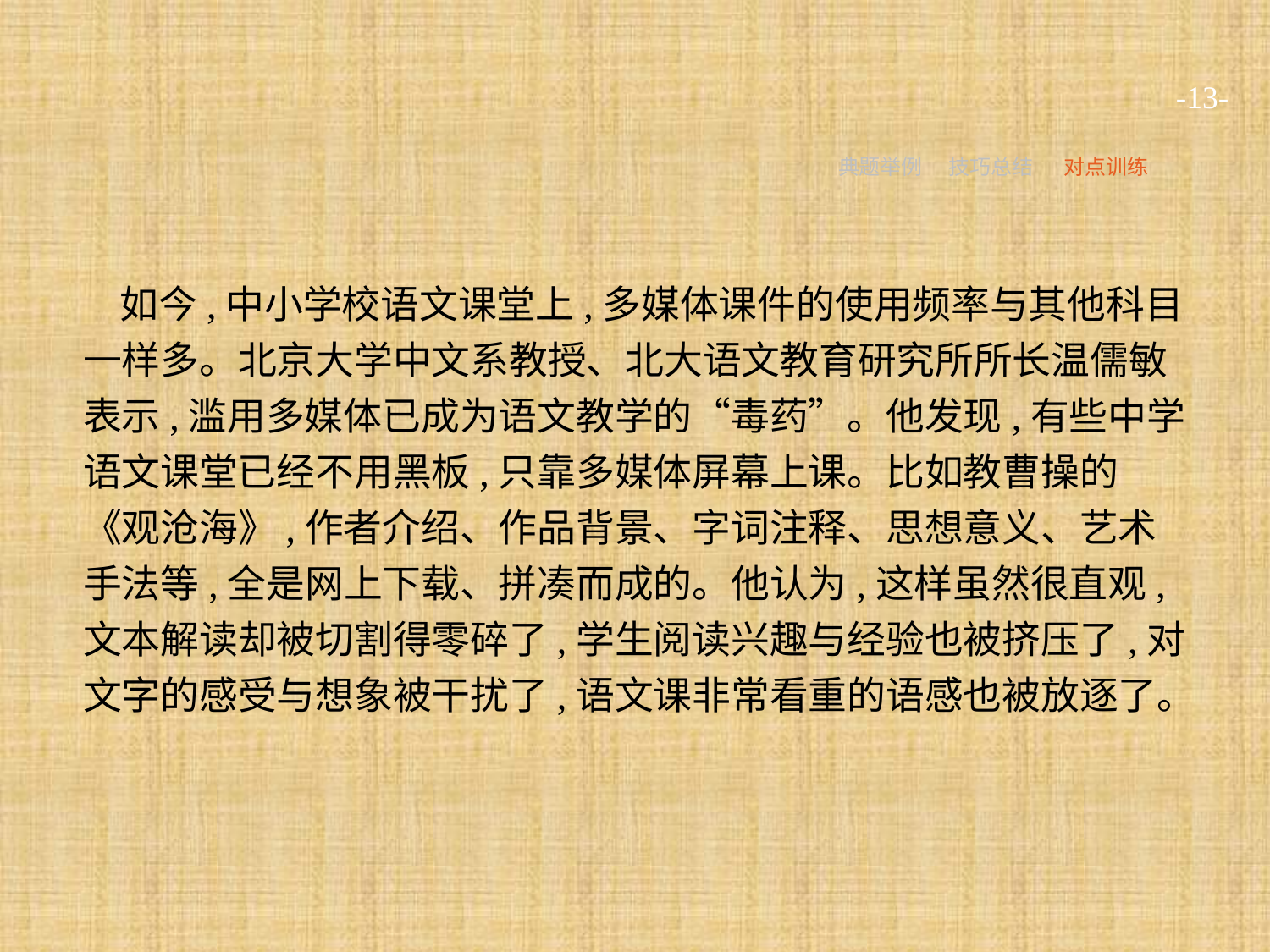

-13-
典题举例
技巧总结
对点训练
如今,中小学校语文课堂上,多媒体课件的使用频率与其他科目一样多。北京大学中文系教授、北大语文教育研究所所长温儒敏表示,滥用多媒体已成为语文教学的“毒药”。他发现,有些中学语文课堂已经不用黑板,只靠多媒体屏幕上课。比如教曹操的《观沧海》,作者介绍、作品背景、字词注释、思想意义、艺术手法等,全是网上下载、拼凑而成的。他认为,这样虽然很直观,文本解读却被切割得零碎了,学生阅读兴趣与经验也被挤压了,对文字的感受与想象被干扰了,语文课非常看重的语感也被放逐了。